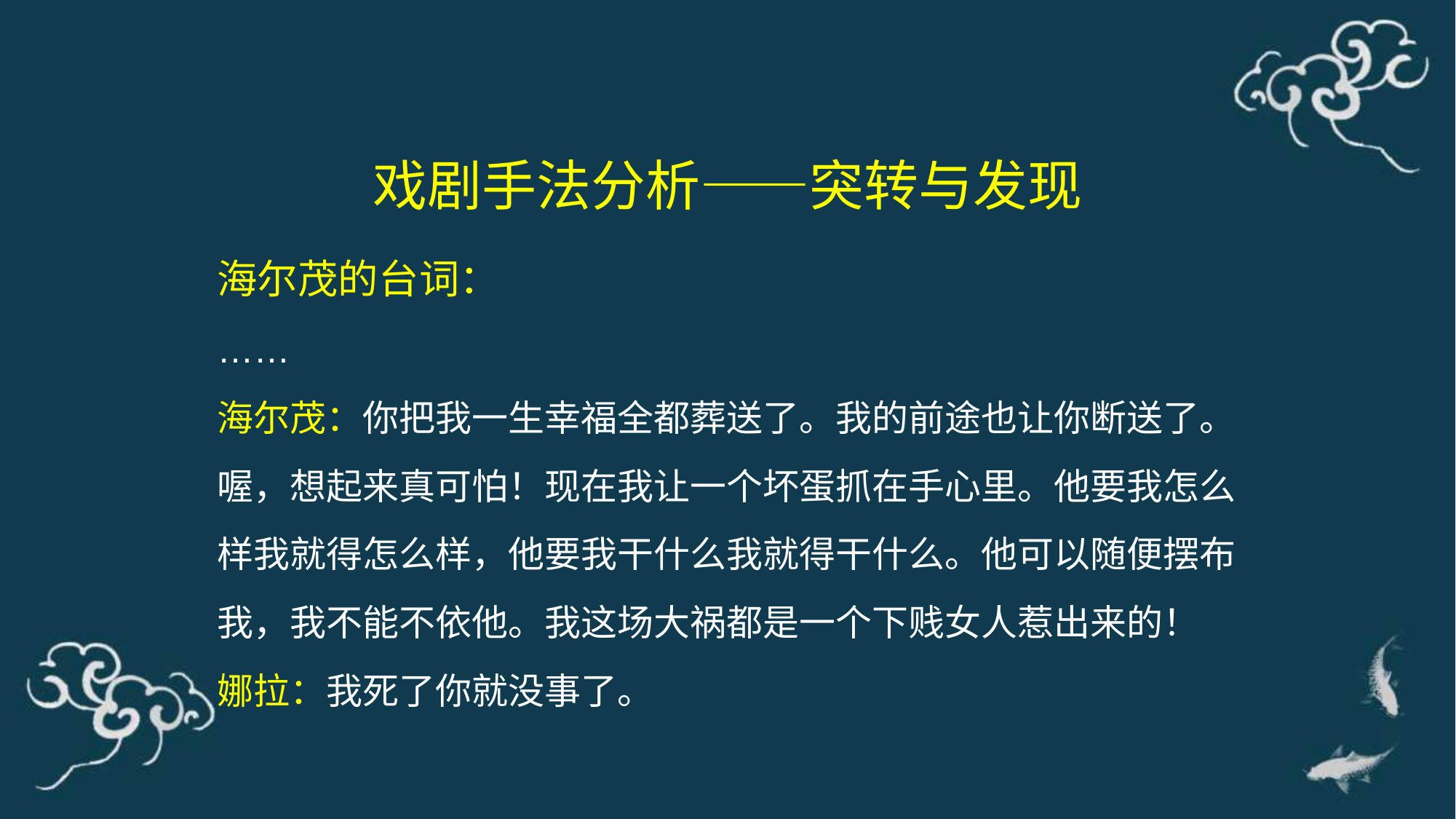

戏剧手法分析——突转与发现
海尔茂的台词：
……
海尔茂：你把我一生幸福全都葬送了。我的前途也让你断送了。喔，想起来真可怕！现在我让一个坏蛋抓在手心里。他要我怎么样我就得怎么样，他要我干什么我就得干什么。他可以随便摆布我，我不能不依他。我这场大祸都是一个下贱女人惹出来的！
娜拉：我死了你就没事了。